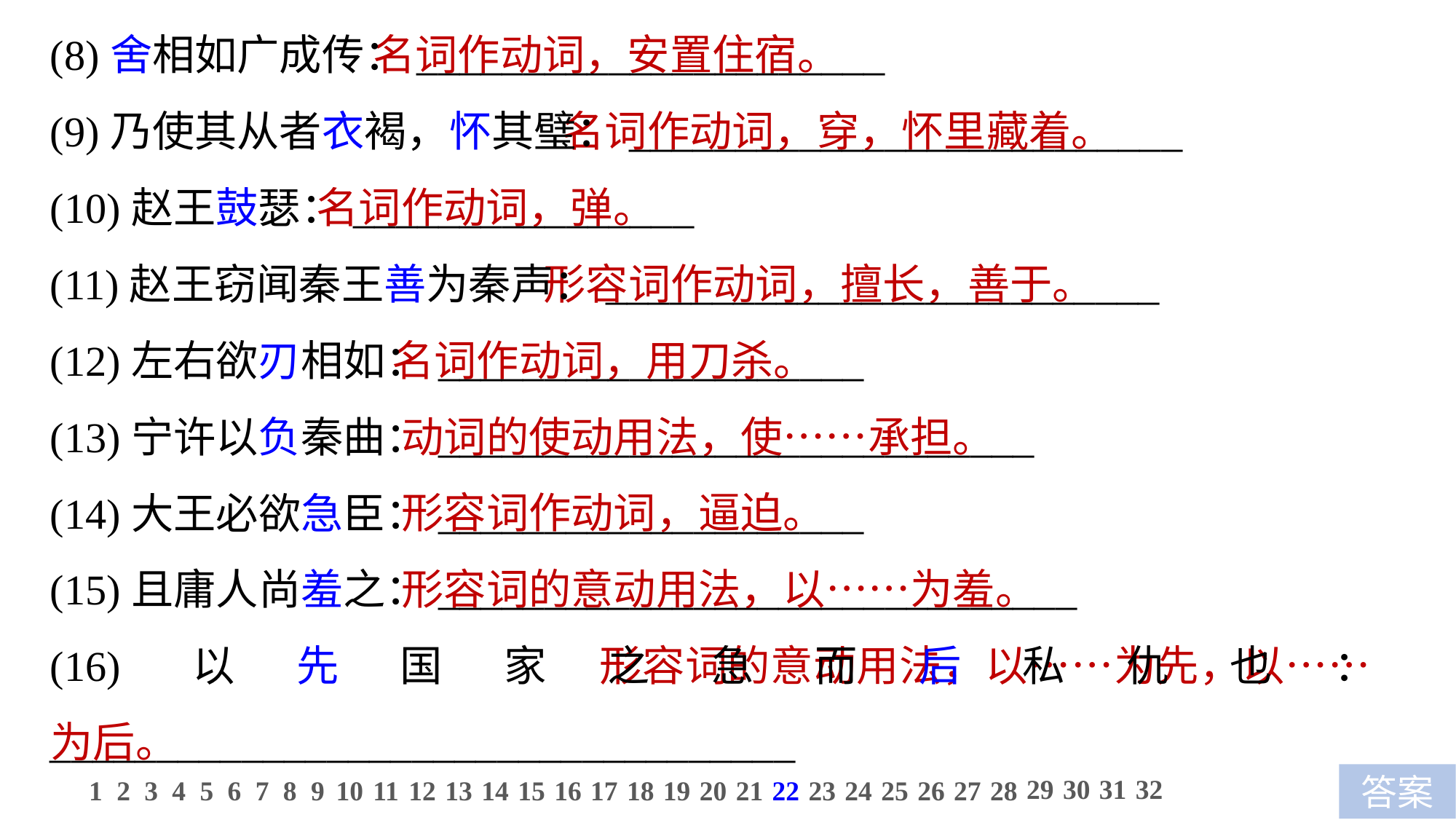

(8)舍相如广成传：______________________
(9)乃使其从者衣褐，怀其璧：__________________________
(10)赵王鼓瑟：________________
(11)赵王窃闻秦王善为秦声：__________________________
(12)左右欲刃相如：____________________
(13)宁许以负秦曲：____________________________
(14)大王必欲急臣：____________________
(15)且庸人尚羞之：______________________________
(16)以先国家之急而后私仇也：___________________________________
____________
                                 名词作动词，安置住宿。
                                                     名词作动词，穿，怀里藏着。
                           名词作动词，弹。
                                                   形容词作动词，擅长，善于。
                                   名词作动词，用刀杀。
                                    动词的使动用法，使……承担。
                                    形容词作动词，逼迫。
                                    形容词的意动用法，以……为羞。
                                                      形容词的意动用法，以……为先，以……为后。
29
30
31
32
1
2
3
4
5
6
7
8
9
10
11
12
13
14
15
16
17
18
19
20
21
22
23
24
25
26
27
28
答案